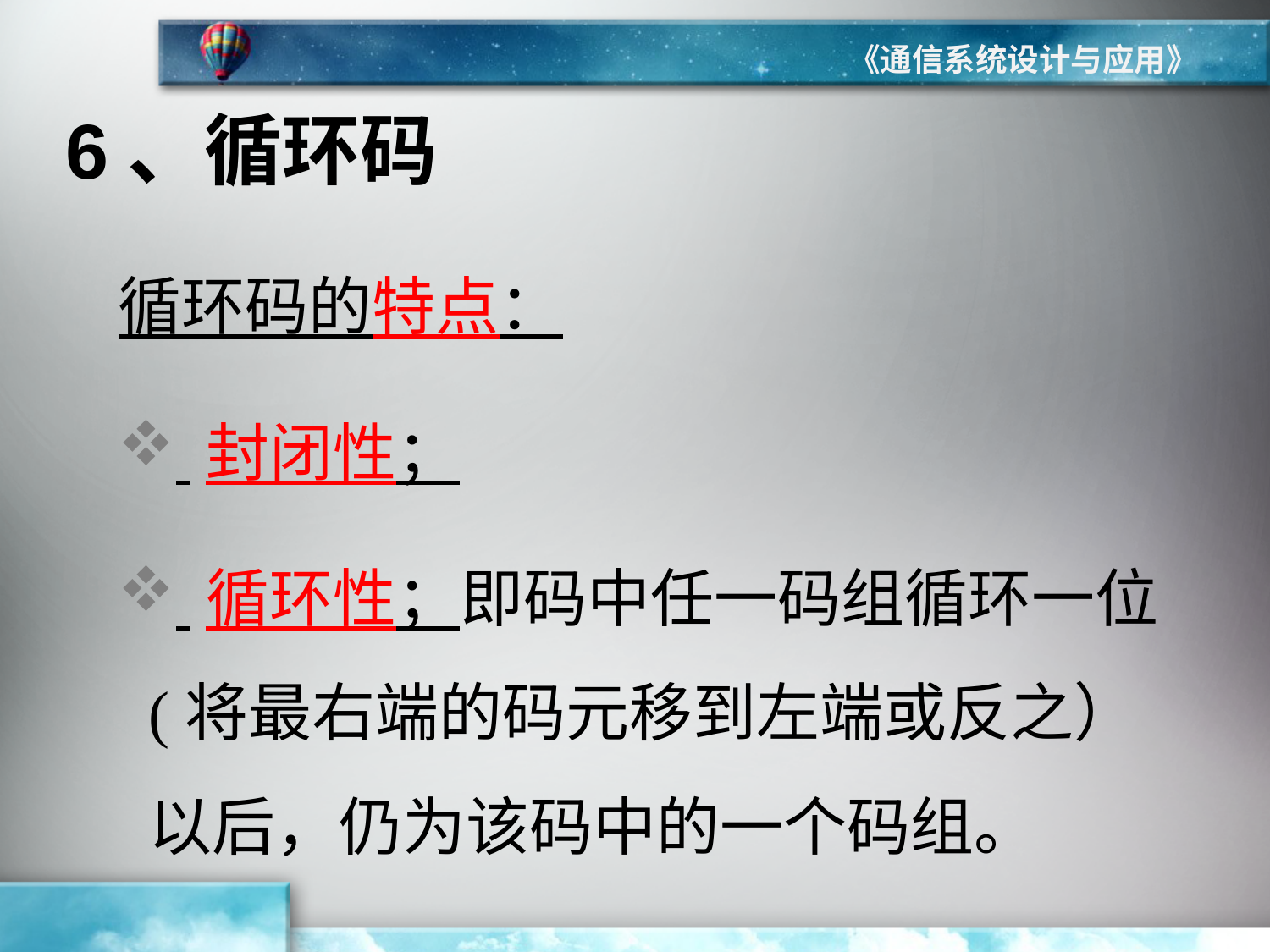

《通信系统设计与应用》
6、循环码
循环码的特点：
 封闭性；
 循环性；即码中任一码组循环一位(将最右端的码元移到左端或反之）以后，仍为该码中的一个码组。